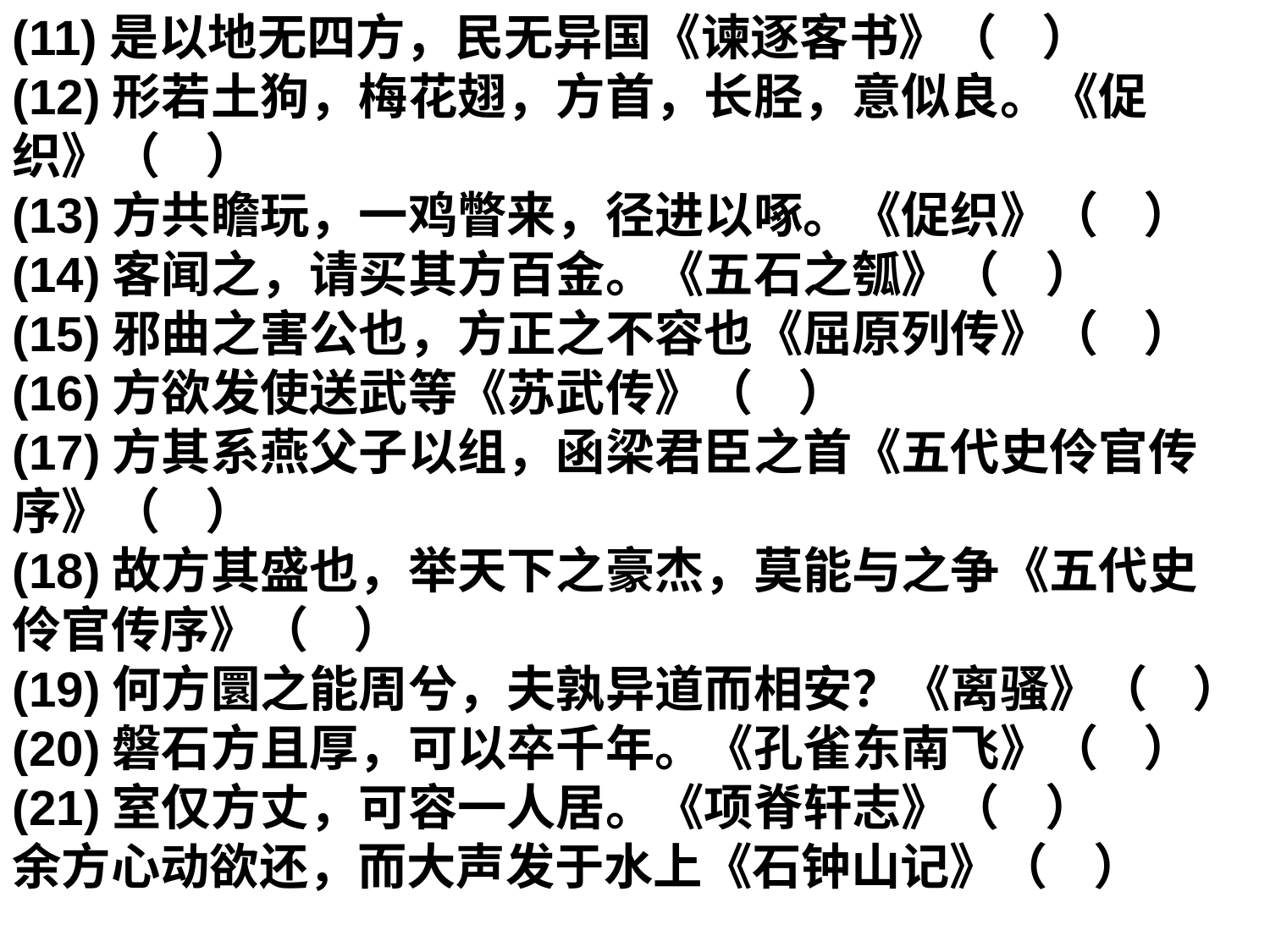

(11)是以地无四方，民无异国《谏逐客书》（    ）
(12)形若土狗，梅花翅，方首，长胫，意似良。《促织》（    ）
(13)方共瞻玩，一鸡瞥来，径进以啄。《促织》（    ）
(14)客闻之，请买其方百金。《五石之瓠》（    ）
(15)邪曲之害公也，方正之不容也《屈原列传》（    ）
(16)方欲发使送武等《苏武传》（    ）
(17)方其系燕父子以组，函梁君臣之首《五代史伶官传序》（    ）
(18)故方其盛也，举天下之豪杰，莫能与之争《五代史伶官传序》（    ）
(19)何方圜之能周兮，夫孰异道而相安？《离骚》（    ）
(20)磐石方且厚，可以卒千年。《孔雀东南飞》（    ）
(21)室仅方丈，可容一人居。《项脊轩志》（    ）
余方心动欲还，而大声发于水上《石钟山记》（    ）